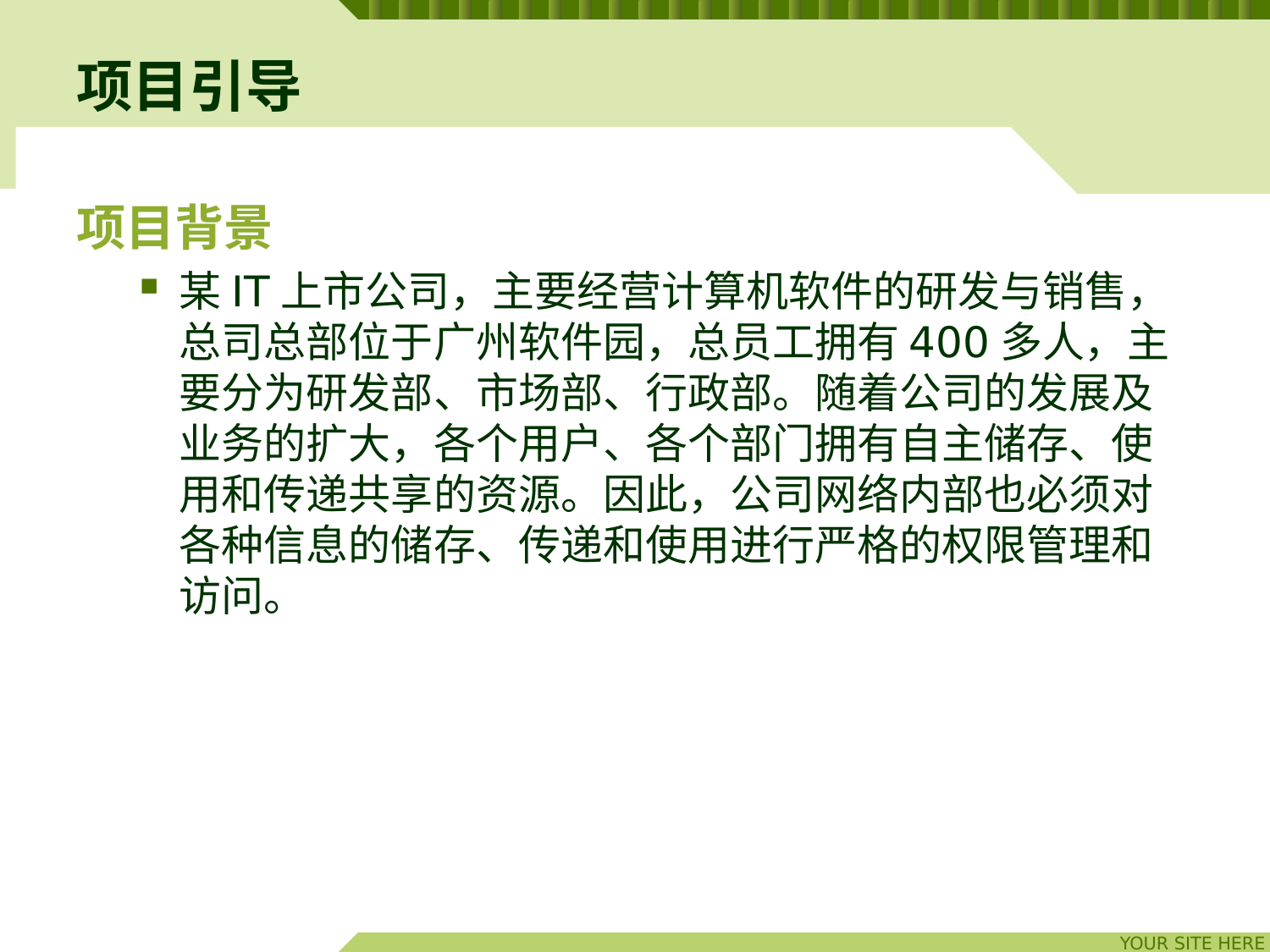

# 项目引导
项目背景
某IT上市公司，主要经营计算机软件的研发与销售，总司总部位于广州软件园，总员工拥有400多人，主要分为研发部、市场部、行政部。随着公司的发展及业务的扩大，各个用户、各个部门拥有自主储存、使用和传递共享的资源。因此，公司网络内部也必须对各种信息的储存、传递和使用进行严格的权限管理和访问。